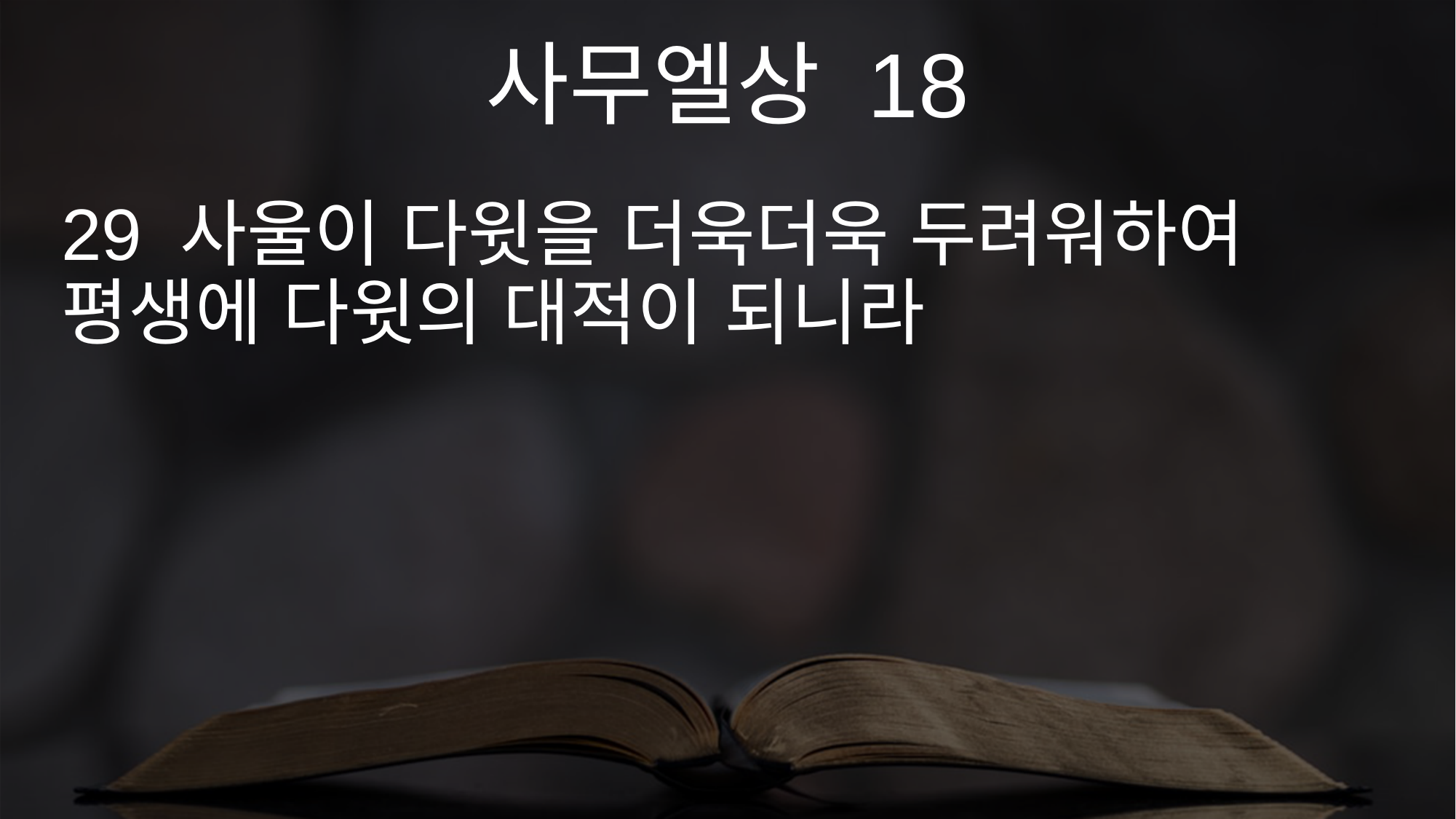

사무엘상 18
29 사울이 다윗을 더욱더욱 두려워하여 평생에 다윗의 대적이 되니라